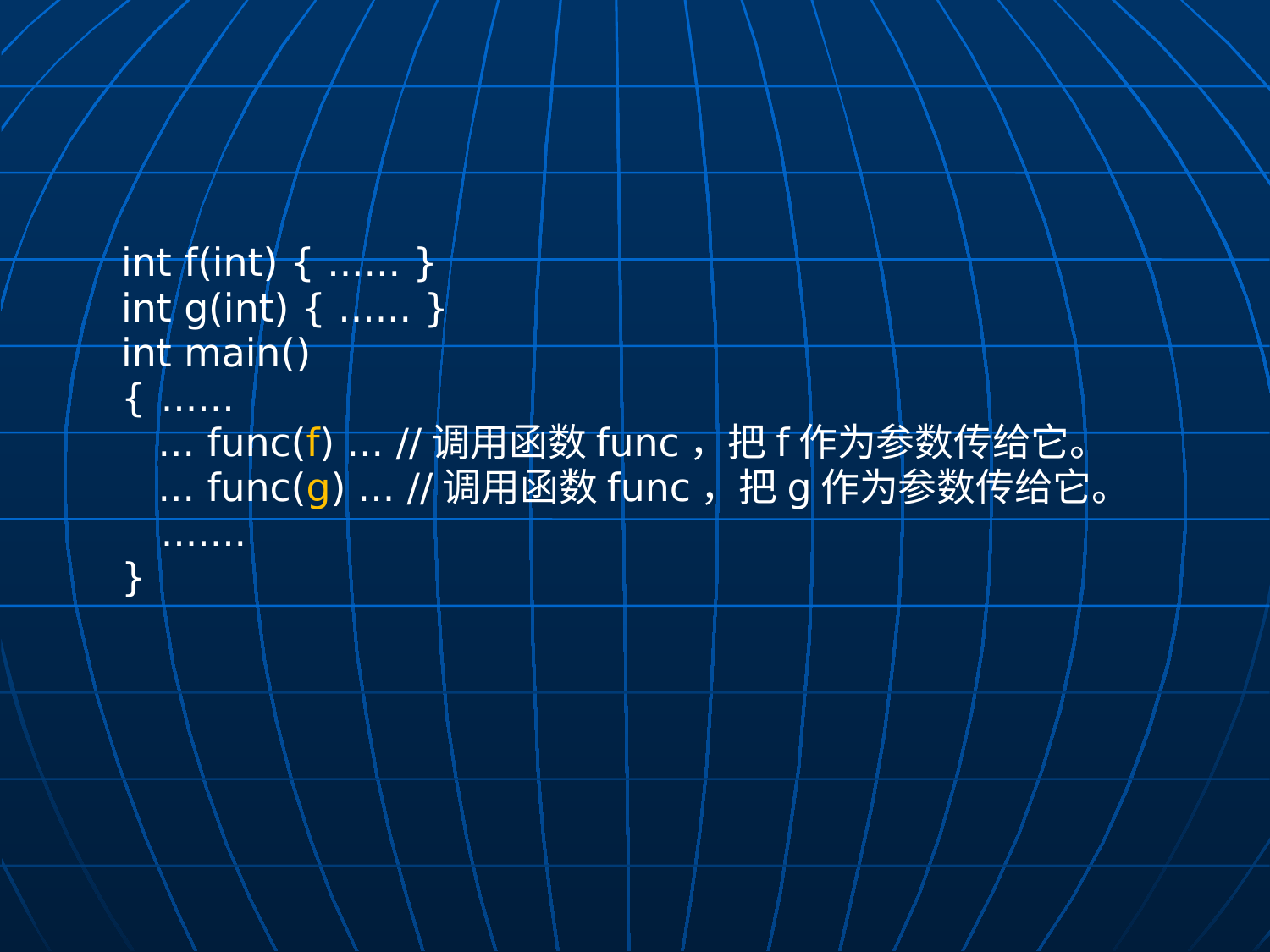

#
int f(int) { ...... }
int g(int) { ...... }
int main()
{	......
   ... func(f) ... //调用函数func，把f作为参数传给它。
   ... func(g) ... //调用函数func，把g作为参数传给它。
	.......
}